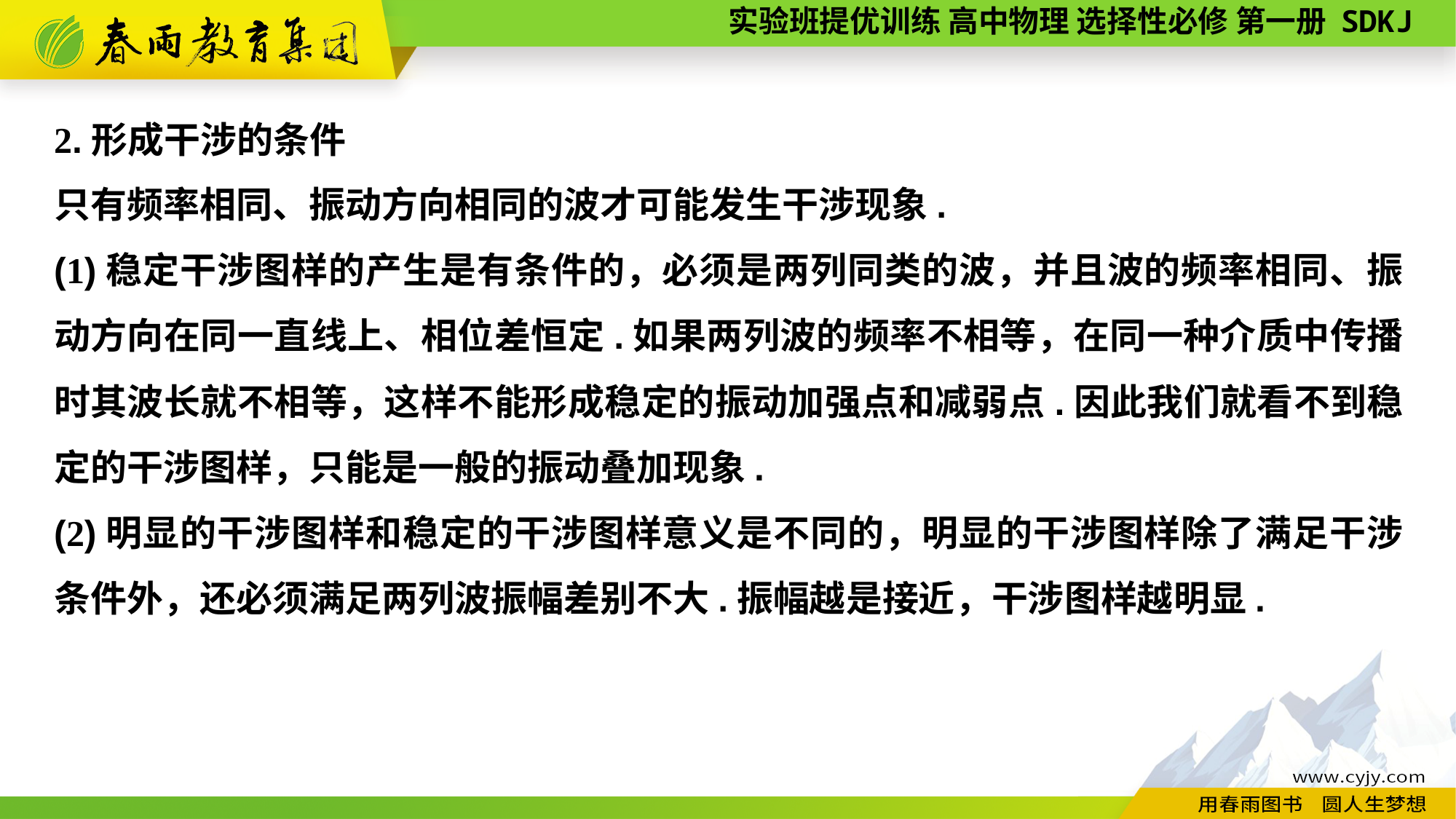

2.形成干涉的条件
只有频率相同、振动方向相同的波才可能发生干涉现象.
(1)稳定干涉图样的产生是有条件的，必须是两列同类的波，并且波的频率相同、振动方向在同一直线上、相位差恒定.如果两列波的频率不相等，在同一种介质中传播时其波长就不相等，这样不能形成稳定的振动加强点和减弱点.因此我们就看不到稳定的干涉图样，只能是一般的振动叠加现象.
(2)明显的干涉图样和稳定的干涉图样意义是不同的，明显的干涉图样除了满足干涉条件外，还必须满足两列波振幅差别不大.振幅越是接近，干涉图样越明显.